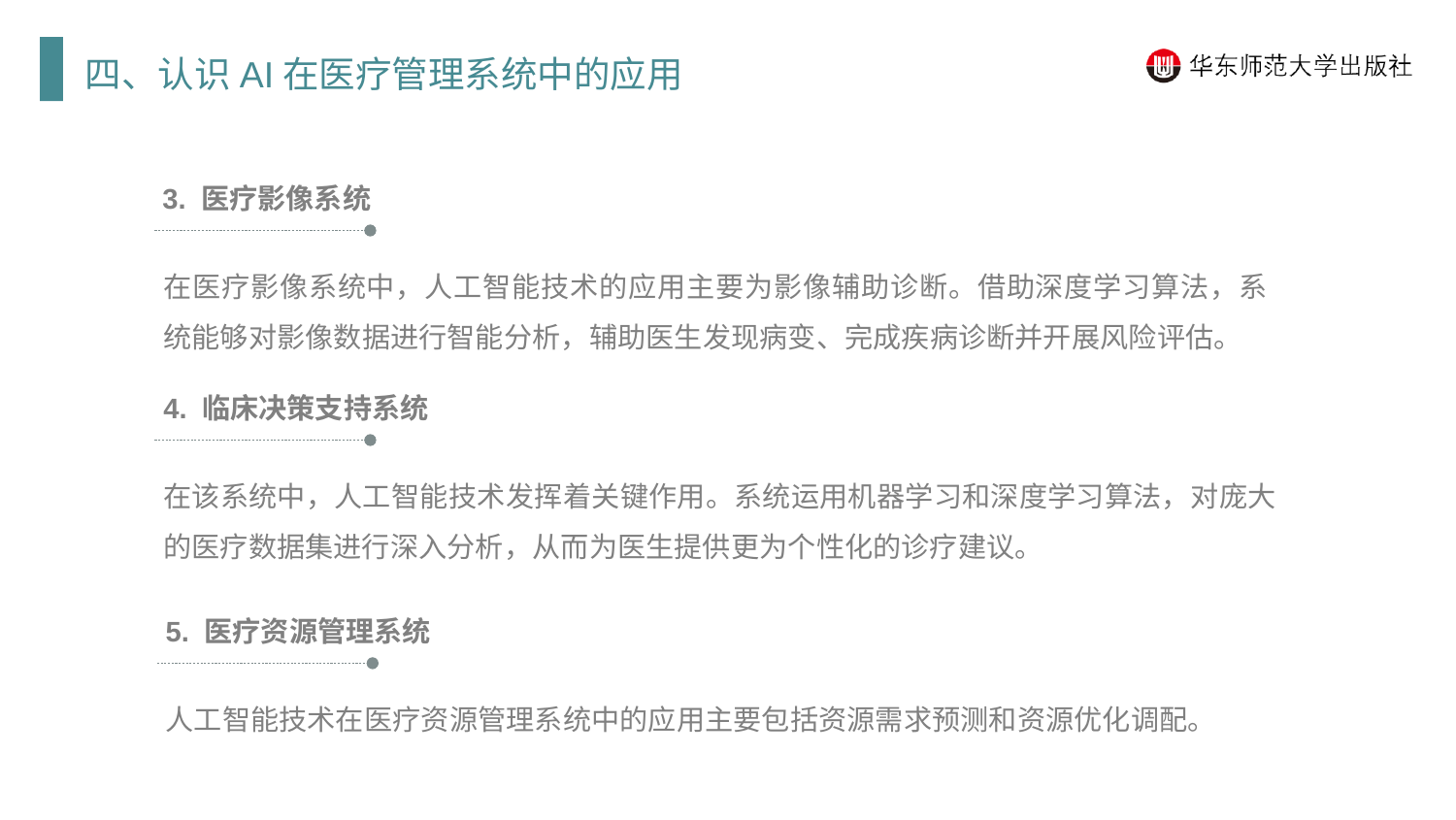

四、认识AI在医疗管理系统中的应用
3. 医疗影像系统
在医疗影像系统中，人工智能技术的应用主要为影像辅助诊断。借助深度学习算法，系统能够对影像数据进行智能分析，辅助医生发现病变、完成疾病诊断并开展风险评估。
4. 临床决策支持系统
在该系统中，人工智能技术发挥着关键作用。系统运用机器学习和深度学习算法，对庞大的医疗数据集进行深入分析，从而为医生提供更为个性化的诊疗建议。
5. 医疗资源管理系统
人工智能技术在医疗资源管理系统中的应用主要包括资源需求预测和资源优化调配。